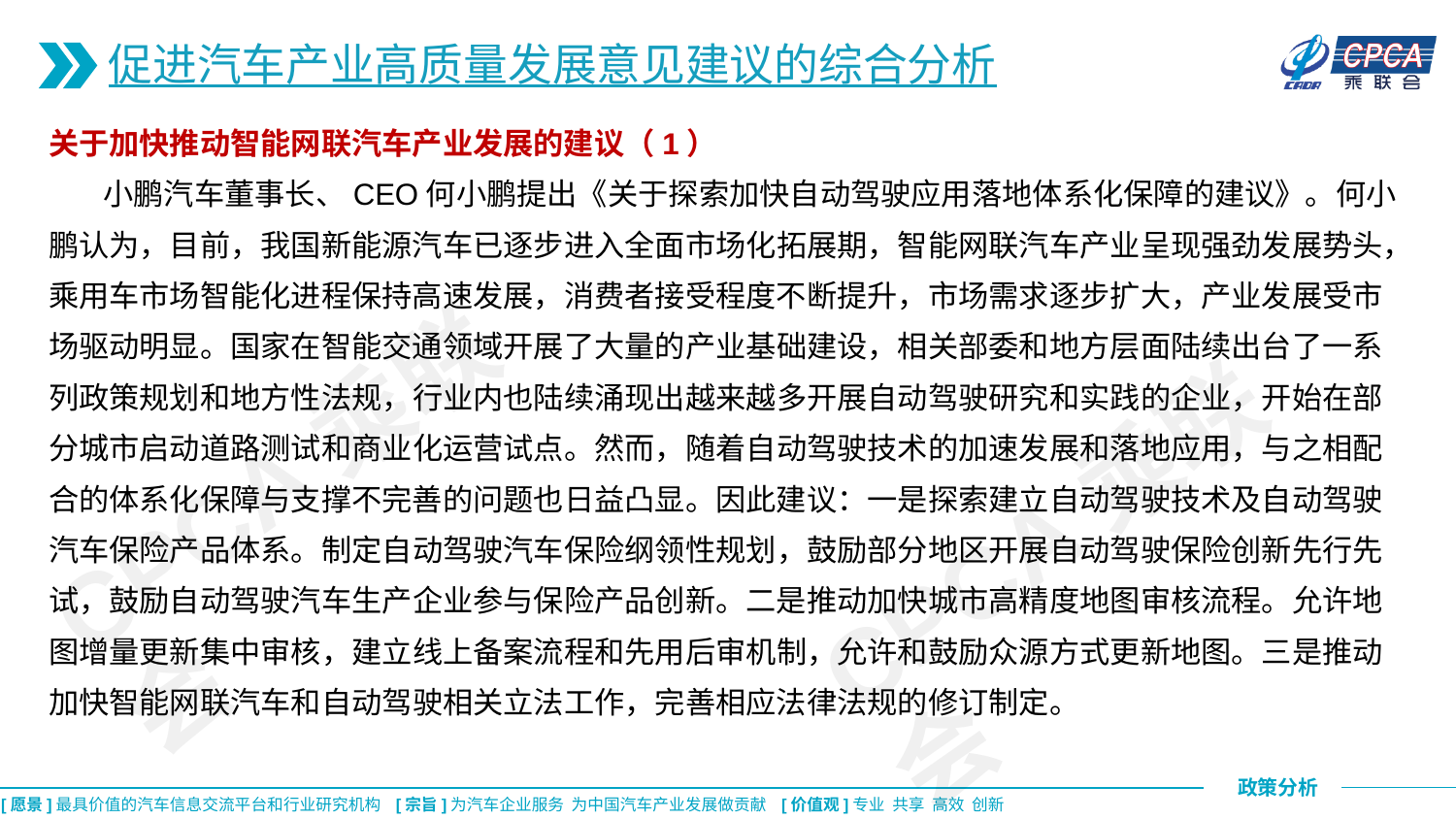

促进汽车产业高质量发展意见建议的综合分析
关于加快推动智能网联汽车产业发展的建议（1）
       小鹏汽车董事长、CEO何小鹏提出《关于探索加快自动驾驶应用落地体系化保障的建议》。何小鹏认为，目前，我国新能源汽车已逐步进入全面市场化拓展期，智能网联汽车产业呈现强劲发展势头，乘用车市场智能化进程保持高速发展，消费者接受程度不断提升，市场需求逐步扩大，产业发展受市场驱动明显。国家在智能交通领域开展了大量的产业基础建设，相关部委和地方层面陆续出台了一系列政策规划和地方性法规，行业内也陆续涌现出越来越多开展自动驾驶研究和实践的企业，开始在部分城市启动道路测试和商业化运营试点。然而，随着自动驾驶技术的加速发展和落地应用，与之相配合的体系化保障与支撑不完善的问题也日益凸显。因此建议：一是探索建立自动驾驶技术及自动驾驶汽车保险产品体系。制定自动驾驶汽车保险纲领性规划，鼓励部分地区开展自动驾驶保险创新先行先试，鼓励自动驾驶汽车生产企业参与保险产品创新。二是推动加快城市高精度地图审核流程。允许地图增量更新集中审核，建立线上备案流程和先用后审机制，允许和鼓励众源方式更新地图。三是推动加快智能网联汽车和自动驾驶相关立法工作，完善相应法律法规的修订制定。
CPCA乘联会
CPCA乘联会